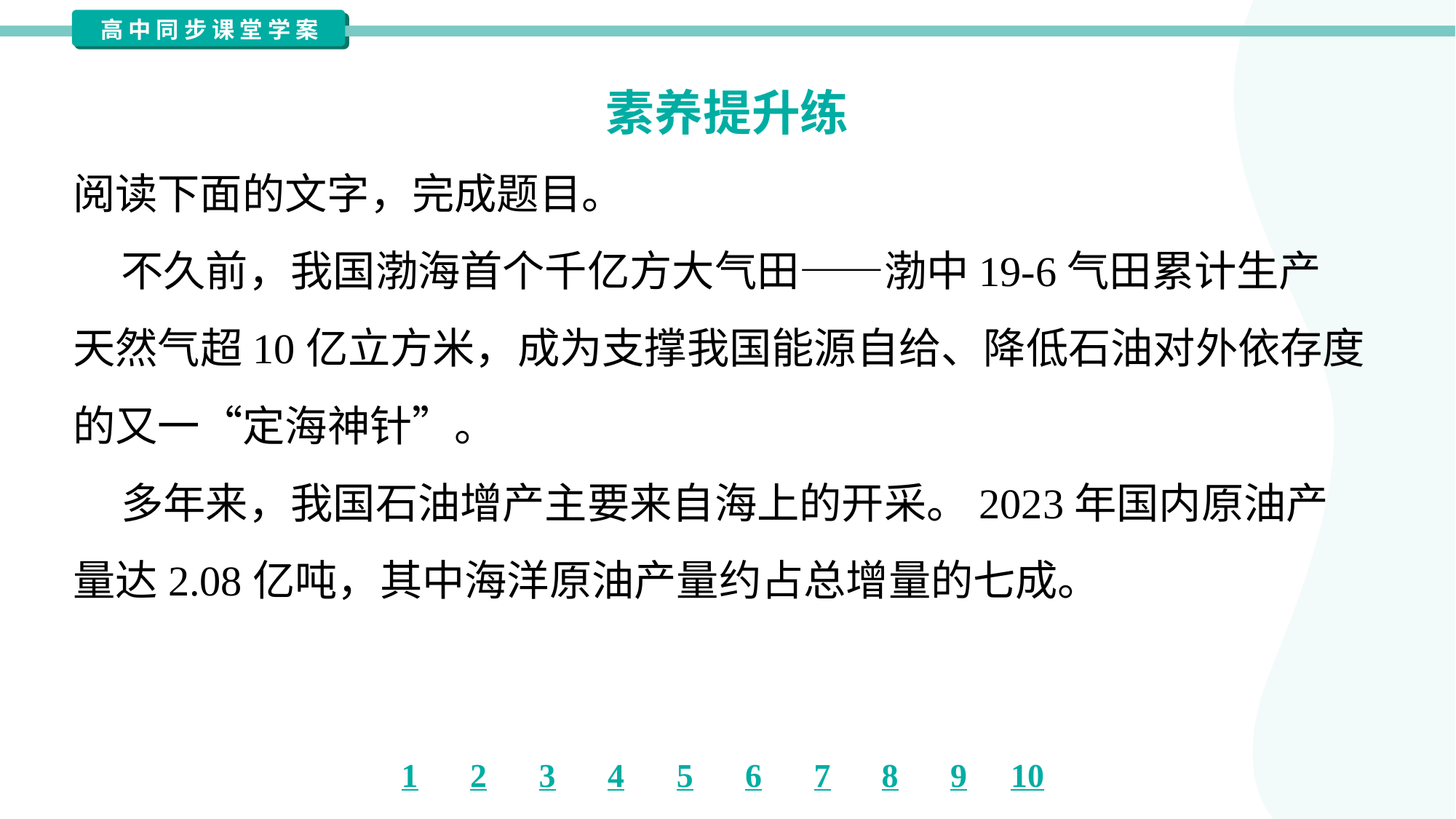

素养提升练
阅读下面的文字，完成题目。
    不久前，我国渤海首个千亿方大气田——渤中19-6气田累计生产
天然气超10亿立方米，成为支撑我国能源自给、降低石油对外依存度
的又一“定海神针”。
    多年来，我国石油增产主要来自海上的开采。2023年国内原油产
量达2.08亿吨，其中海洋原油产量约占总增量的七成。